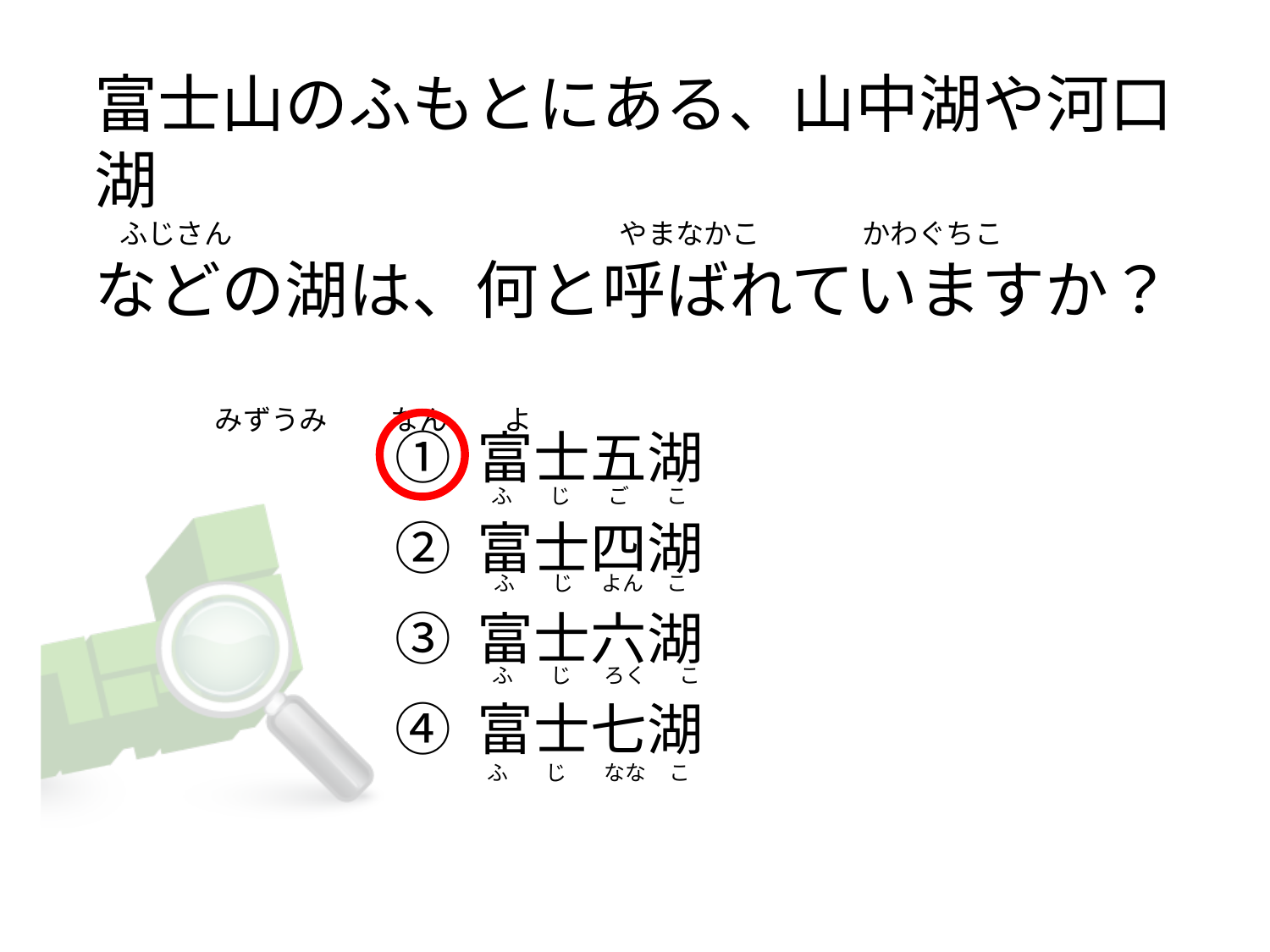

# 富士山のふもとにある、山中湖や河口湖     ふじさん                                                             やまなかこ                かわぐちこ などの湖は、何と呼ばれていますか？                       みずうみ          なん         よ

① 富士五湖
② 富士四湖
③ 富士六湖
④ 富士七湖
  ふ        じ        ご        こ
  ふ        じ      よん     こ
  ふ        じ       ろく       こ
  ふ        じ        なな     こ